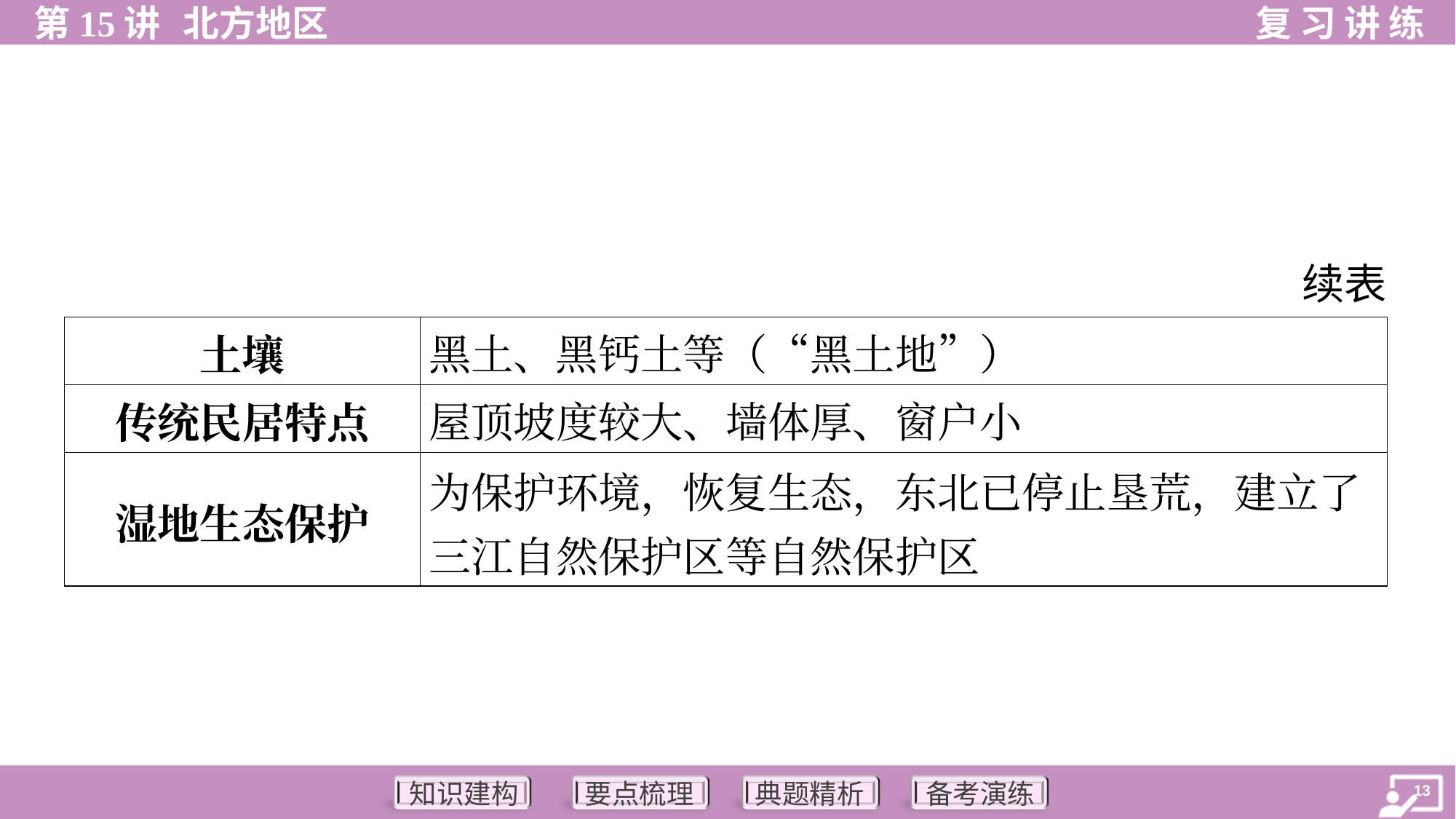

续表
| 土壤 | 黑土、黑钙土等（“黑土地”） |
| --- | --- |
| 传统民居特点 | 屋顶坡度较大、墙体厚、窗户小 |
| 湿地生态保护 | 为保护环境，恢复生态，东北已停止垦荒，建立了 三江自然保护区等自然保护区 |